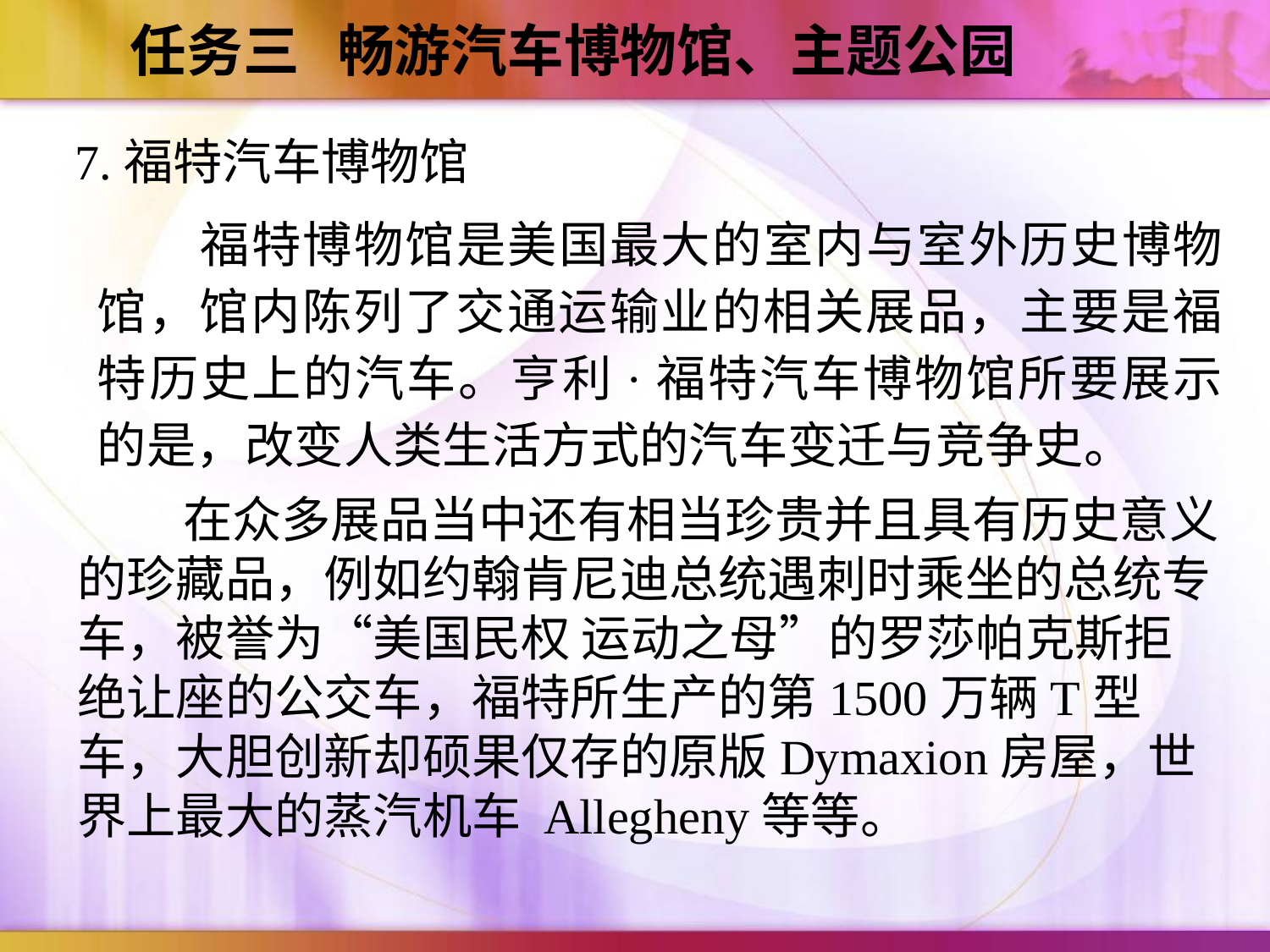

任务三   畅游汽车博物馆、主题公园
7.福特汽车博物馆
    福特博物馆是美国最大的室内与室外历史博物馆，馆内陈列了交通运输业的相关展品，主要是福特历史上的汽车。亨利·福特汽车博物馆所要展示的是，改变人类生活方式的汽车变迁与竞争史。
      在众多展品当中还有相当珍贵并且具有历史意义的珍藏品，例如约翰肯尼迪总统遇刺时乘坐的总统专车，被誉为“美国民权 运动之母”的罗莎帕克斯拒绝让座的公交车，福特所生产的第1500万辆T型车，大胆创新却硕果仅存的原版Dymaxion房屋，世界上最大的蒸汽机车 Allegheny等等。